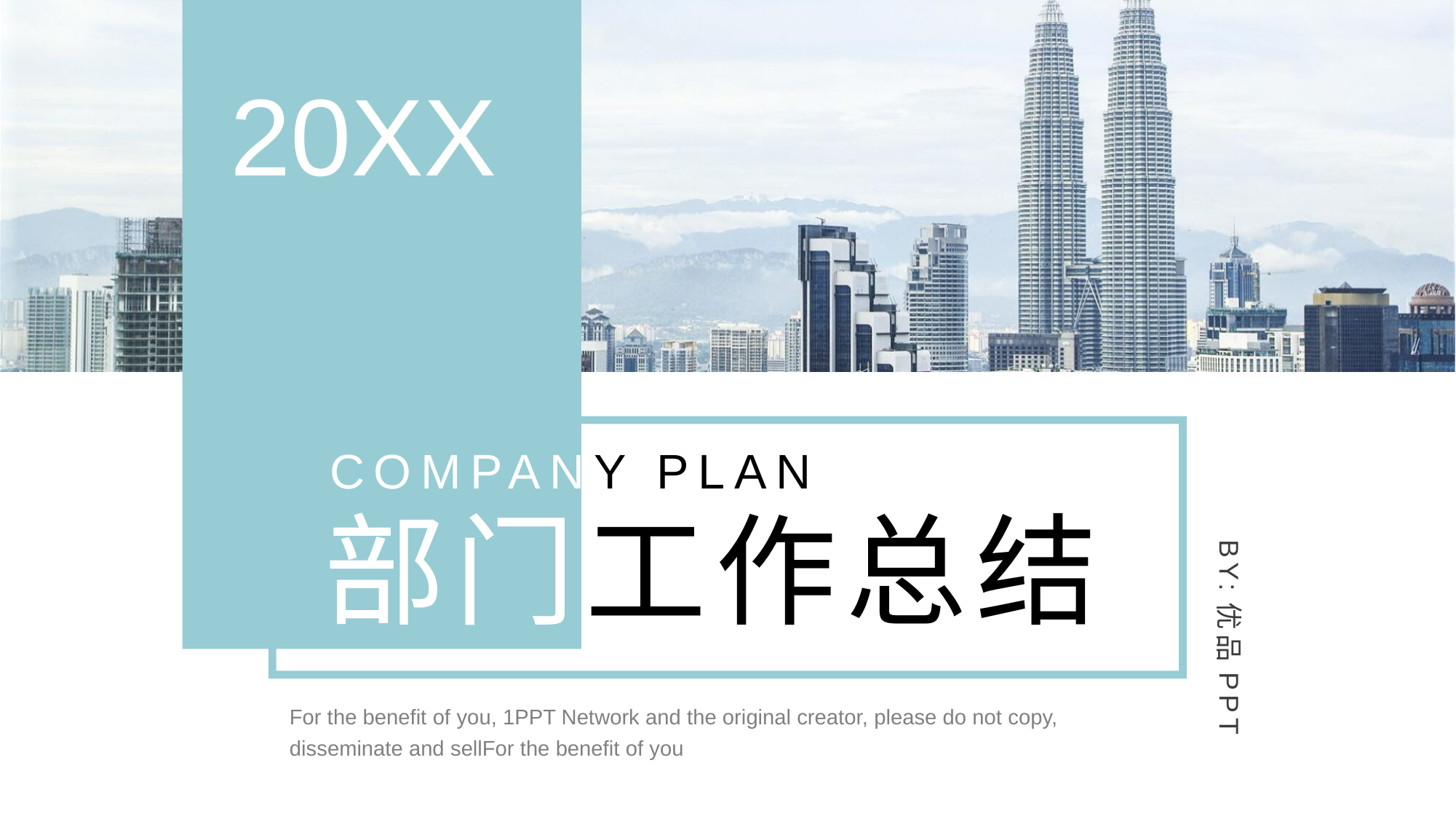

20XX

COMPANY PLAN
部门工作总结
BY:优品PPT
For the benefit of you, 1PPT Network and the original creator, please do not copy,
disseminate and sellFor the benefit of you